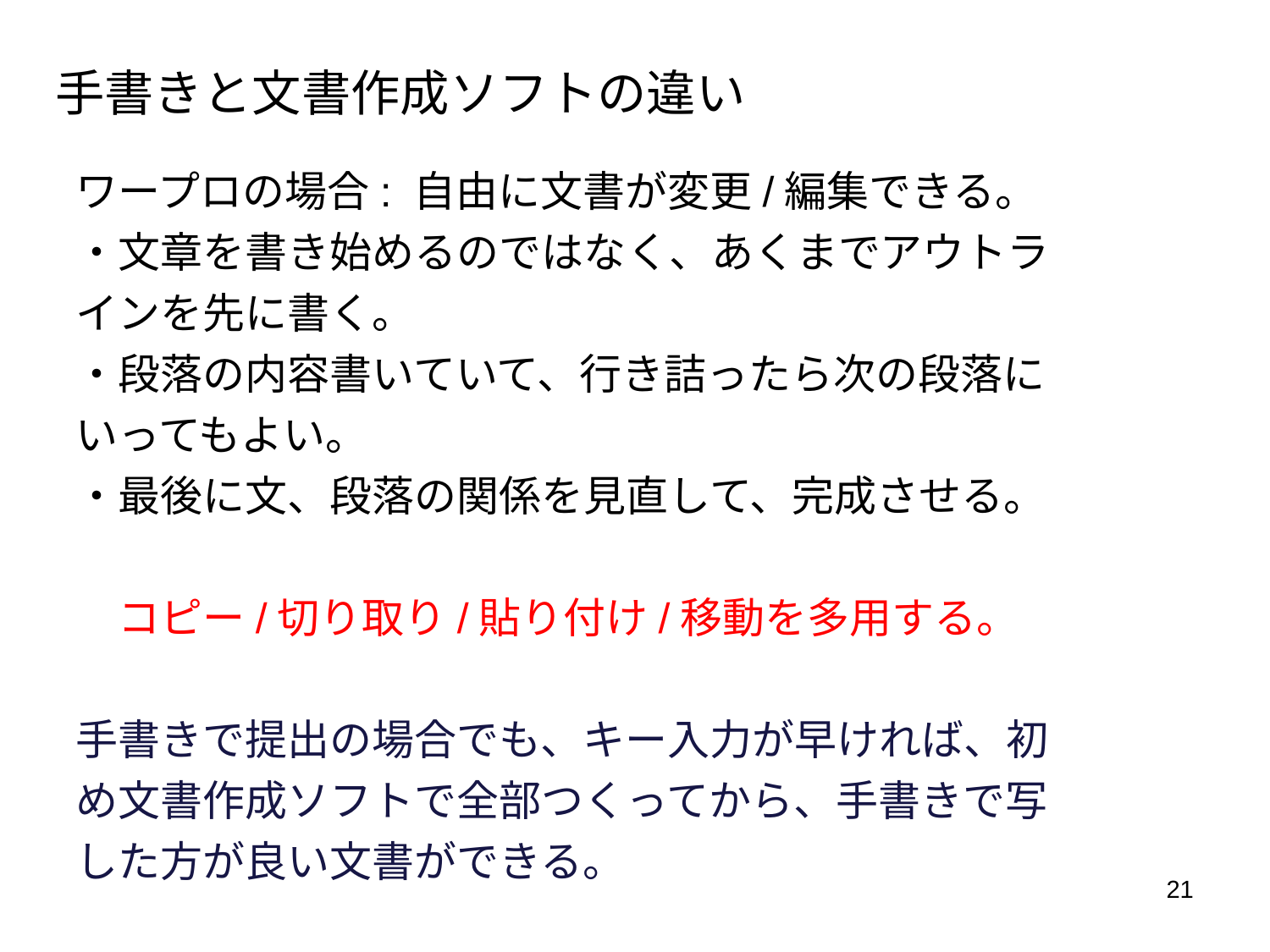

# 手書きと文書作成ソフトの違い
ワープロの場合: 自由に文書が変更/編集できる。
・文章を書き始めるのではなく、あくまでアウトラインを先に書く。
・段落の内容書いていて、行き詰ったら次の段落にいってもよい。
・最後に文、段落の関係を見直して、完成させる。

　コピー/切り取り/貼り付け/移動を多用する。

手書きで提出の場合でも、キー入力が早ければ、初め文書作成ソフトで全部つくってから、手書きで写した方が良い文書ができる。

21